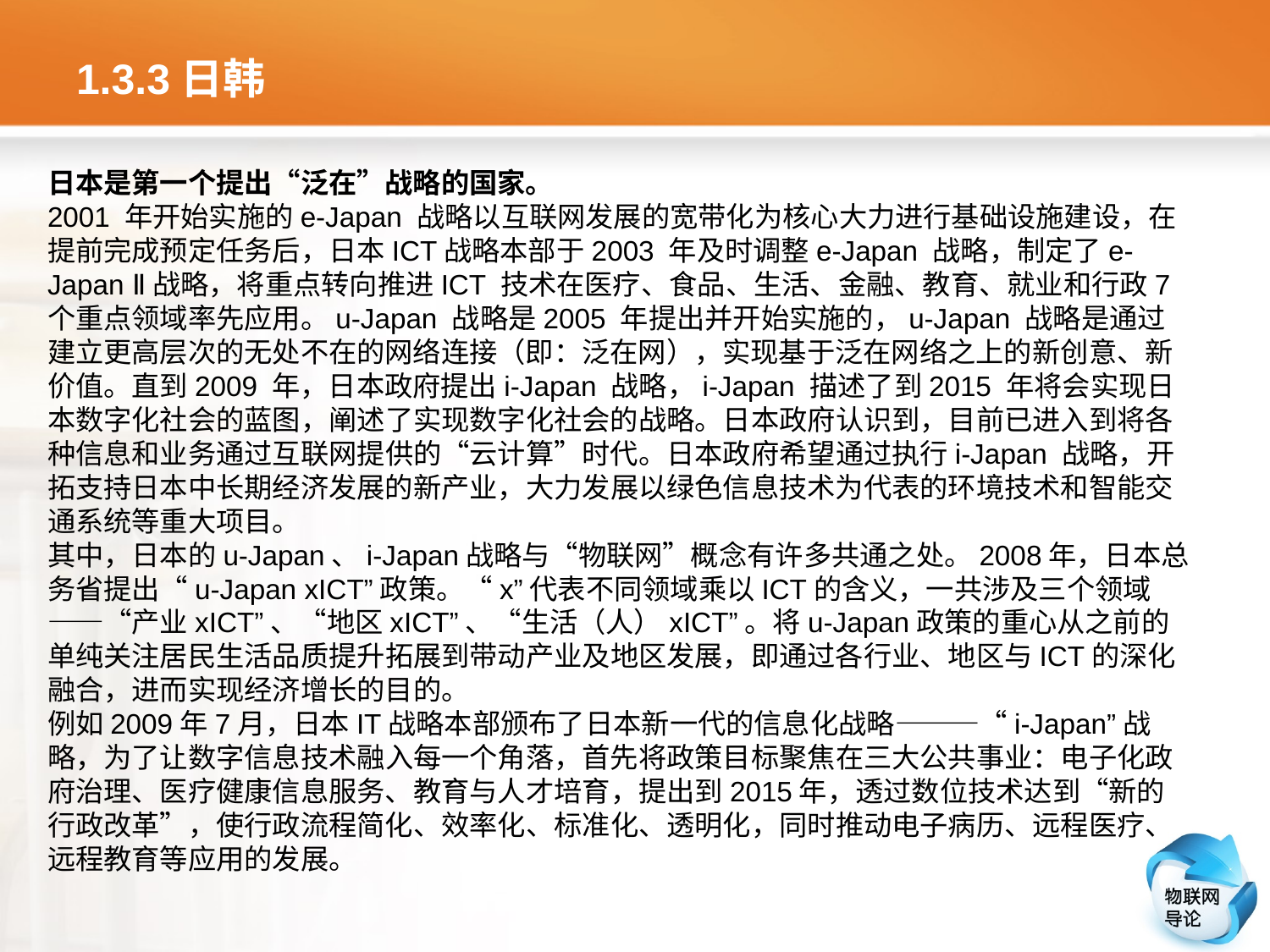

# 1.3.3日韩
日本是第一个提出“泛在”战略的国家。
2001 年开始实施的e-Japan 战略以互联网发展的宽带化为核心大力进行基础设施建设，在提前完成预定任务后，日本ICT战略本部于2003 年及时调整e-Japan 战略，制定了e-Japan Ⅱ战略，将重点转向推进ICT 技术在医疗、食品、生活、金融、教育、就业和行政7 个重点领域率先应用。u-Japan 战略是2005 年提出并开始实施的，u-Japan 战略是通过建立更高层次的无处不在的网络连接（即：泛在网），实现基于泛在网络之上的新创意、新价值。直到2009 年，日本政府提出i-Japan 战略，i-Japan 描述了到2015 年将会实现日本数字化社会的蓝图，阐述了实现数字化社会的战略。日本政府认识到，目前已进入到将各种信息和业务通过互联网提供的“云计算”时代。日本政府希望通过执行i-Japan 战略，开拓支持日本中长期经济发展的新产业，大力发展以绿色信息技术为代表的环境技术和智能交通系统等重大项目。
其中，日本的u-Japan、i-Japan战略与“物联网”概念有许多共通之处。2008年，日本总务省提出“u-Japan xICT”政策。“x”代表不同领域乘以ICT的含义，一共涉及三个领域——“产业xICT”、“地区xICT”、“生活（人）xICT”。将u-Japan政策的重心从之前的单纯关注居民生活品质提升拓展到带动产业及地区发展，即通过各行业、地区与ICT的深化融合，进而实现经济增长的目的。
例如2009年7月，日本IT战略本部颁布了日本新一代的信息化战略———“i-Japan”战略，为了让数字信息技术融入每一个角落，首先将政策目标聚焦在三大公共事业：电子化政府治理、医疗健康信息服务、教育与人才培育，提出到2015年，透过数位技术达到“新的行政改革”，使行政流程简化、效率化、标准化、透明化，同时推动电子病历、远程医疗、远程教育等应用的发展。